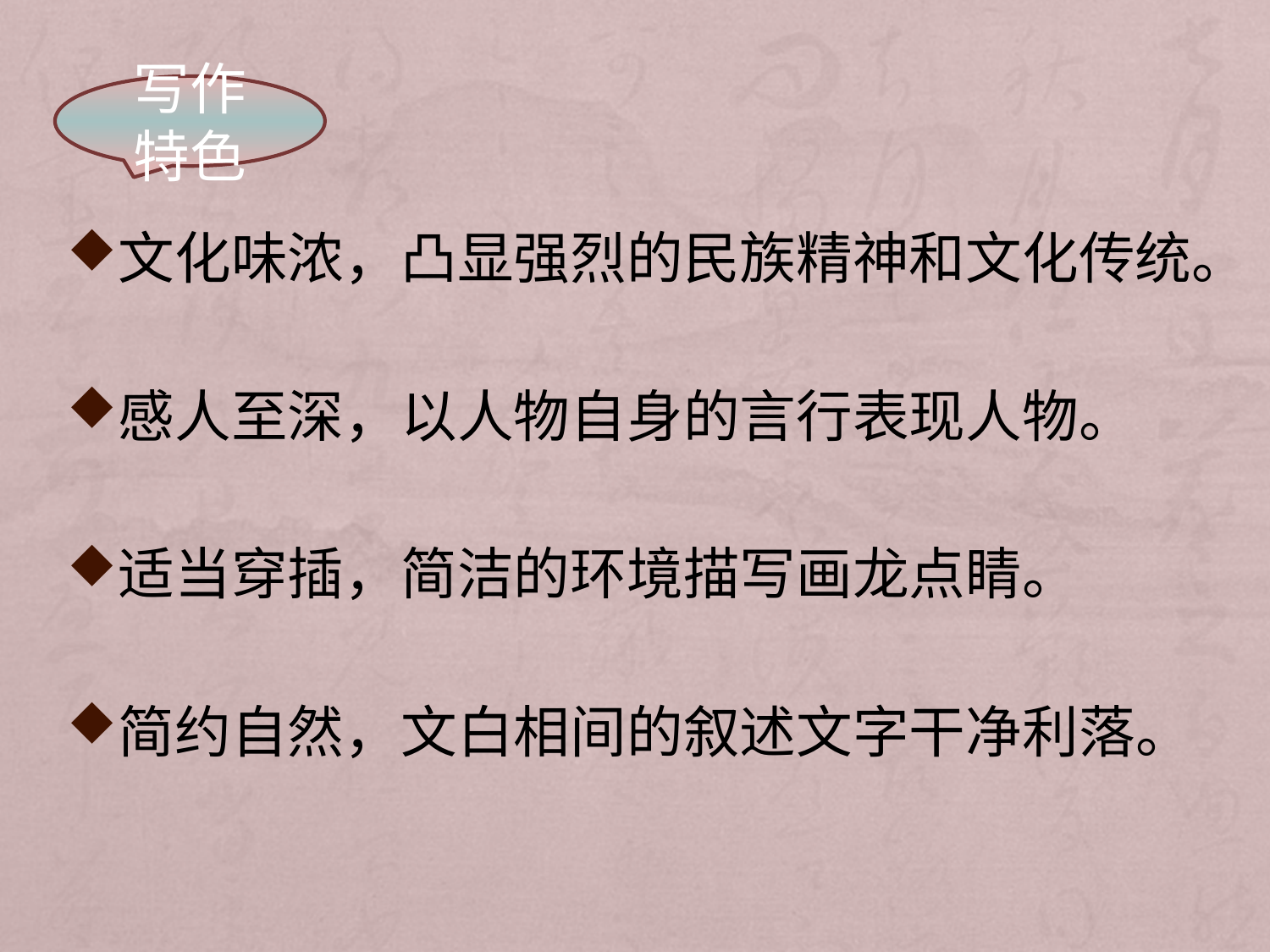

写作特色
文化味浓，凸显强烈的民族精神和文化传统。

感人至深，以人物自身的言行表现人物。

适当穿插，简洁的环境描写画龙点睛。

简约自然，文白相间的叙述文字干净利落。